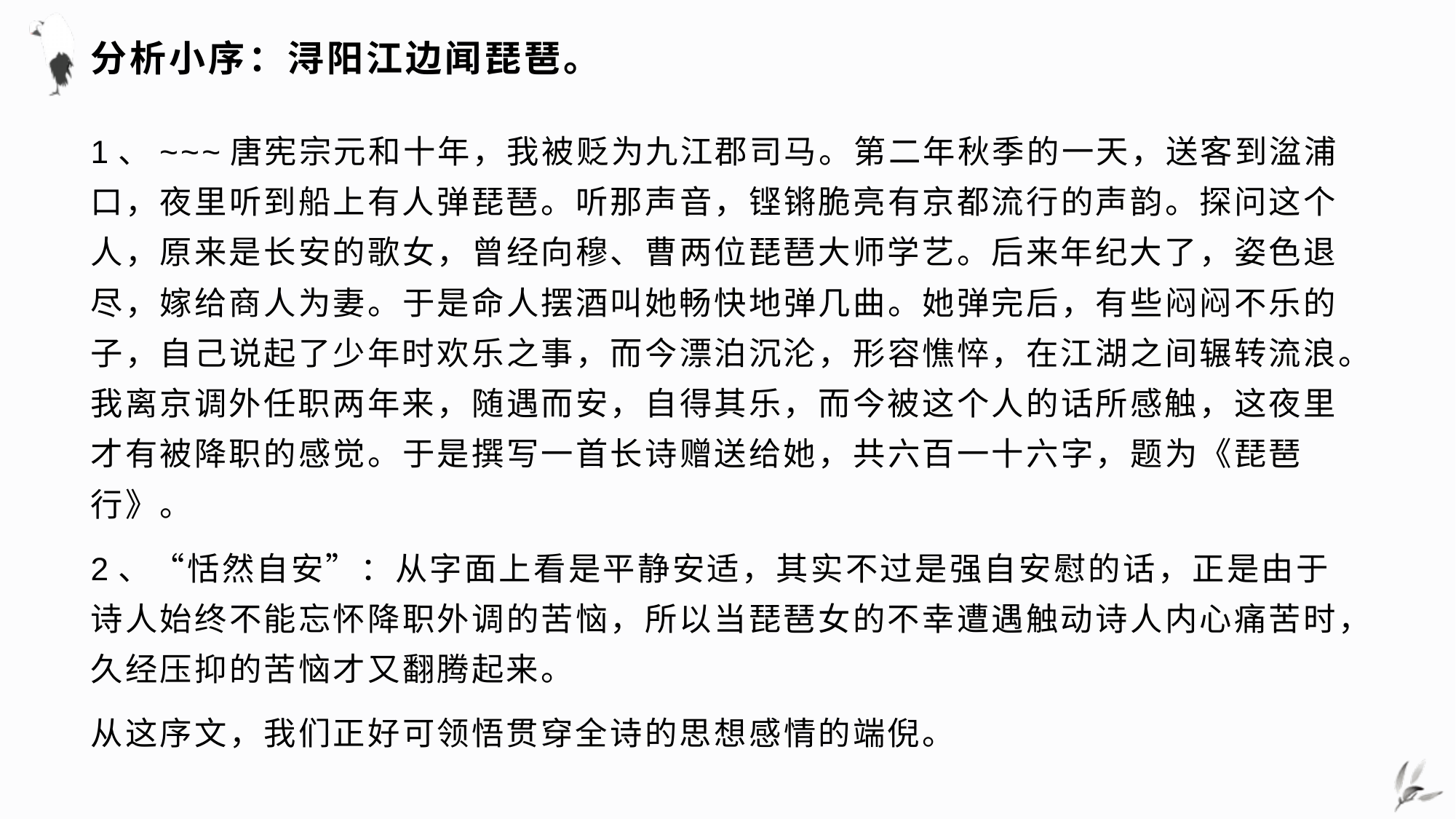

# 分析小序：浔阳江边闻琵琶。
1、~~~唐宪宗元和十年，我被贬为九江郡司马。第二年秋季的一天，送客到湓浦口，夜里听到船上有人弹琵琶。听那声音，铿锵脆亮有京都流行的声韵。探问这个人，原来是长安的歌女，曾经向穆、曹两位琵琶大师学艺。后来年纪大了，姿色退尽，嫁给商人为妻。于是命人摆酒叫她畅快地弹几曲。她弹完后，有些闷闷不乐的子，自己说起了少年时欢乐之事，而今漂泊沉沦，形容憔悴，在江湖之间辗转流浪。我离京调外任职两年来，随遇而安，自得其乐，而今被这个人的话所感触，这夜里才有被降职的感觉。于是撰写一首长诗赠送给她，共六百一十六字，题为《琵琶行》。
2、“恬然自安”：从字面上看是平静安适，其实不过是强自安慰的话，正是由于诗人始终不能忘怀降职外调的苦恼，所以当琵琶女的不幸遭遇触动诗人内心痛苦时，久经压抑的苦恼才又翻腾起来。
从这序文，我们正好可领悟贯穿全诗的思想感情的端倪。